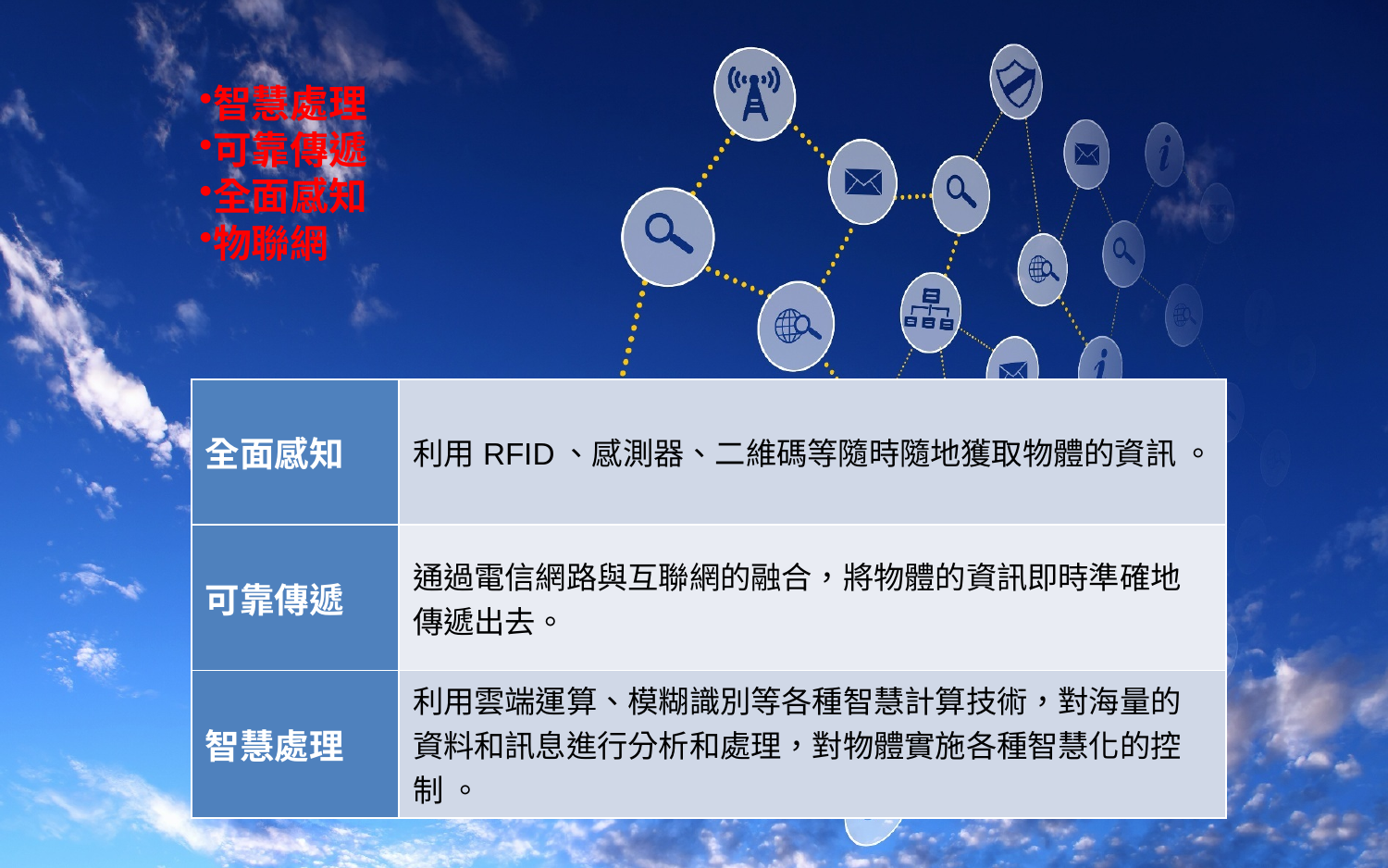

智慧處理
可靠傳遞
全面感知
物聯網
| 全面感知 | 利用RFID、感測器、二維碼等隨時隨地獲取物體的資訊 。 |
| --- | --- |
| 可靠傳遞 | 通過電信網路與互聯網的融合，將物體的資訊即時準確地傳遞出去。 |
| 智慧處理 | 利用雲端運算、模糊識別等各種智慧計算技術，對海量的資料和訊息進行分析和處理，對物體實施各種智慧化的控制 。 |